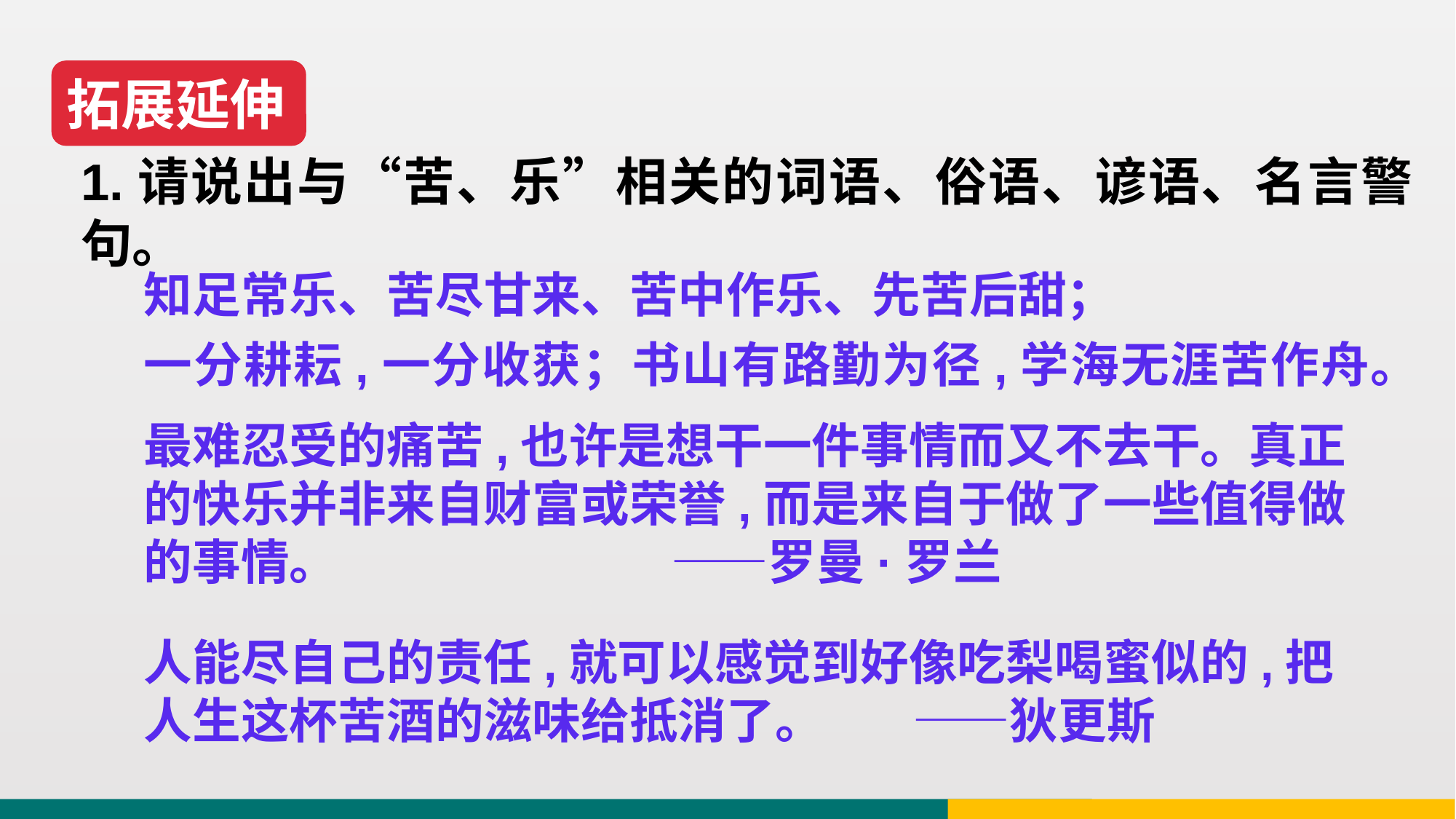

拓展延伸
1.请说出与“苦、乐”相关的词语、俗语、谚语、名言警句。
知足常乐、苦尽甘来、苦中作乐、先苦后甜；
一分耕耘,一分收获；书山有路勤为径,学海无涯苦作舟。
最难忍受的痛苦,也许是想干一件事情而又不去干。真正的快乐并非来自财富或荣誉,而是来自于做了一些值得做的事情。                              ——罗曼·罗兰
人能尽自己的责任,就可以感觉到好像吃梨喝蜜似的,把人生这杯苦酒的滋味给抵消了。        ——狄更斯